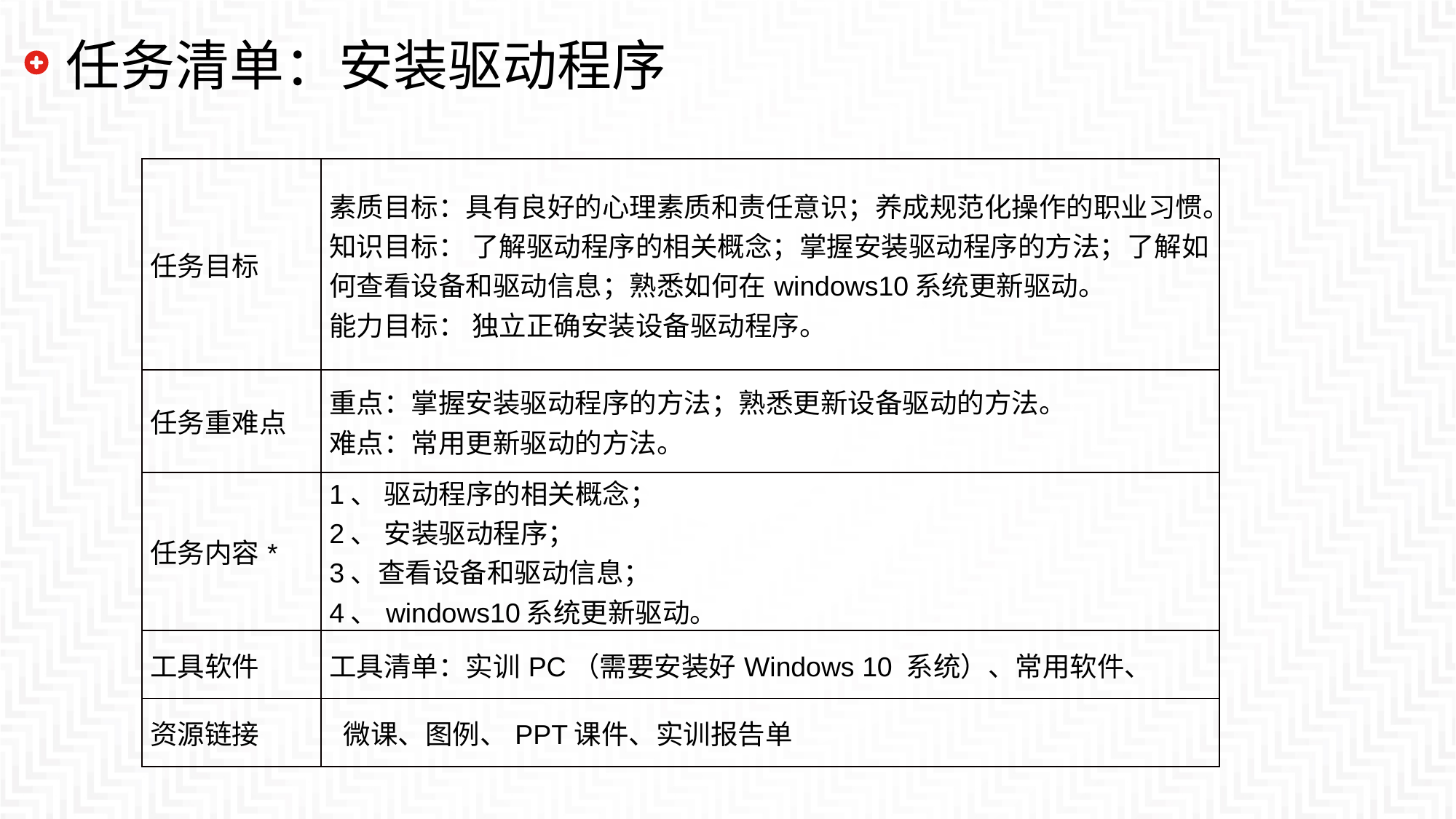

# 任务清单：安装驱动程序
| 任务目标 | 素质目标：具有良好的心理素质和责任意识；养成规范化操作的职业习惯。 知识目标： 了解驱动程序的相关概念；掌握安装驱动程序的方法；了解如何查看设备和驱动信息；熟悉如何在windows10系统更新驱动。 能力目标： 独立正确安装设备驱动程序。 |
| --- | --- |
| 任务重难点 | 重点：掌握安装驱动程序的方法；熟悉更新设备驱动的方法。 难点：常用更新驱动的方法。 |
| 任务内容\* | 1、 驱动程序的相关概念； 2、 安装驱动程序； 3、查看设备和驱动信息； 4、windows10系统更新驱动。 |
| 工具软件 | 工具清单：实训PC（需要安装好Windows 10 系统）、常用软件、 |
| 资源链接 | 微课、图例、PPT课件、实训报告单 |